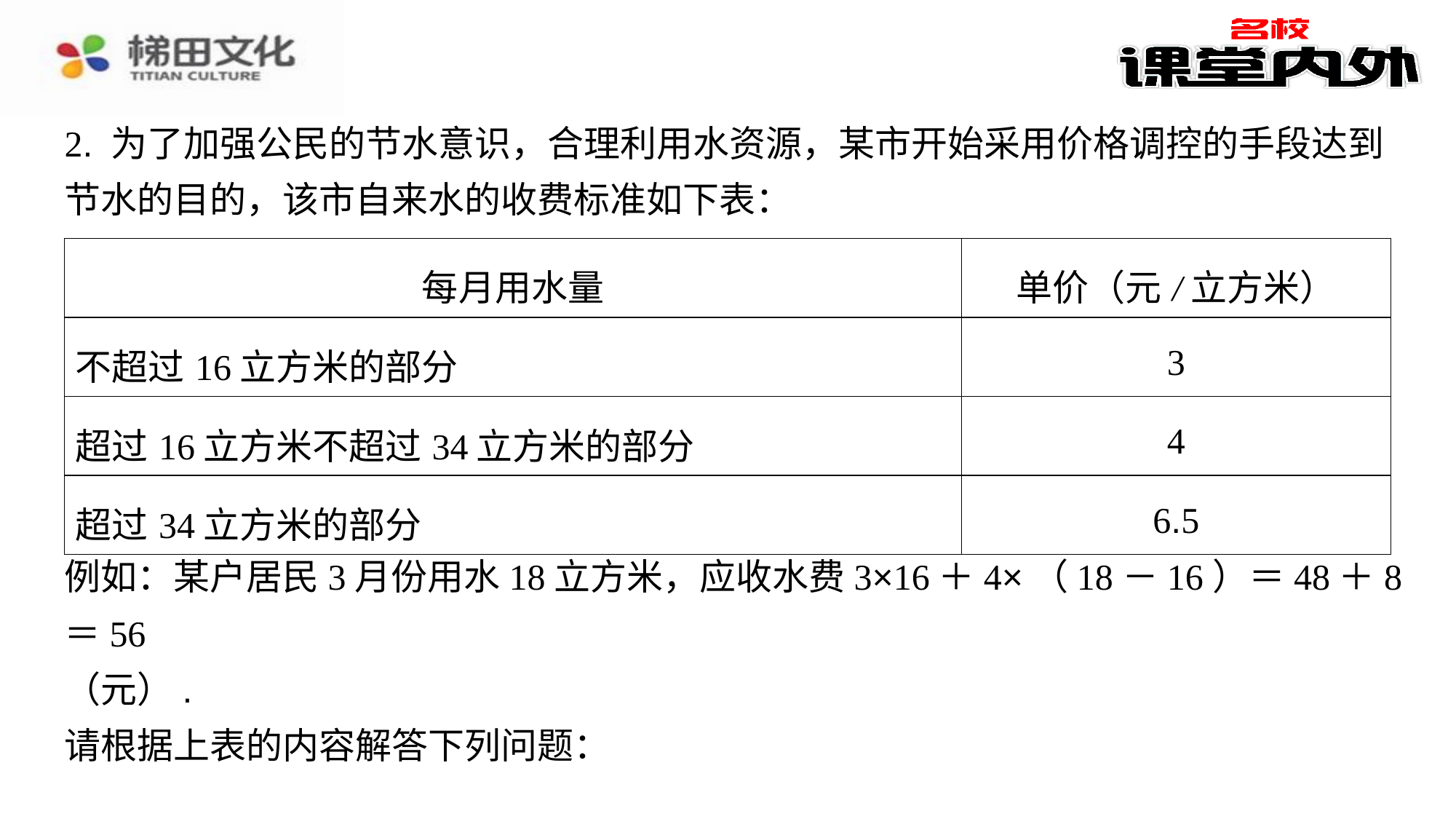

2. 为了加强公民的节水意识，合理利用水资源，某市开始采用价格调控的手段达到
节水的目的，该市自来水的收费标准如下表：
| 每月用水量 | 单价（元/立方米） |
| --- | --- |
| 不超过16立方米的部分 | 3 |
| 超过16立方米不超过34立方米的部分 | 4 |
| 超过34立方米的部分 | 6.5 |
例如：某户居民3月份用水18立方米，应收水费3×16＋4×（18－16）＝48＋8＝56
（元）.
请根据上表的内容解答下列问题：